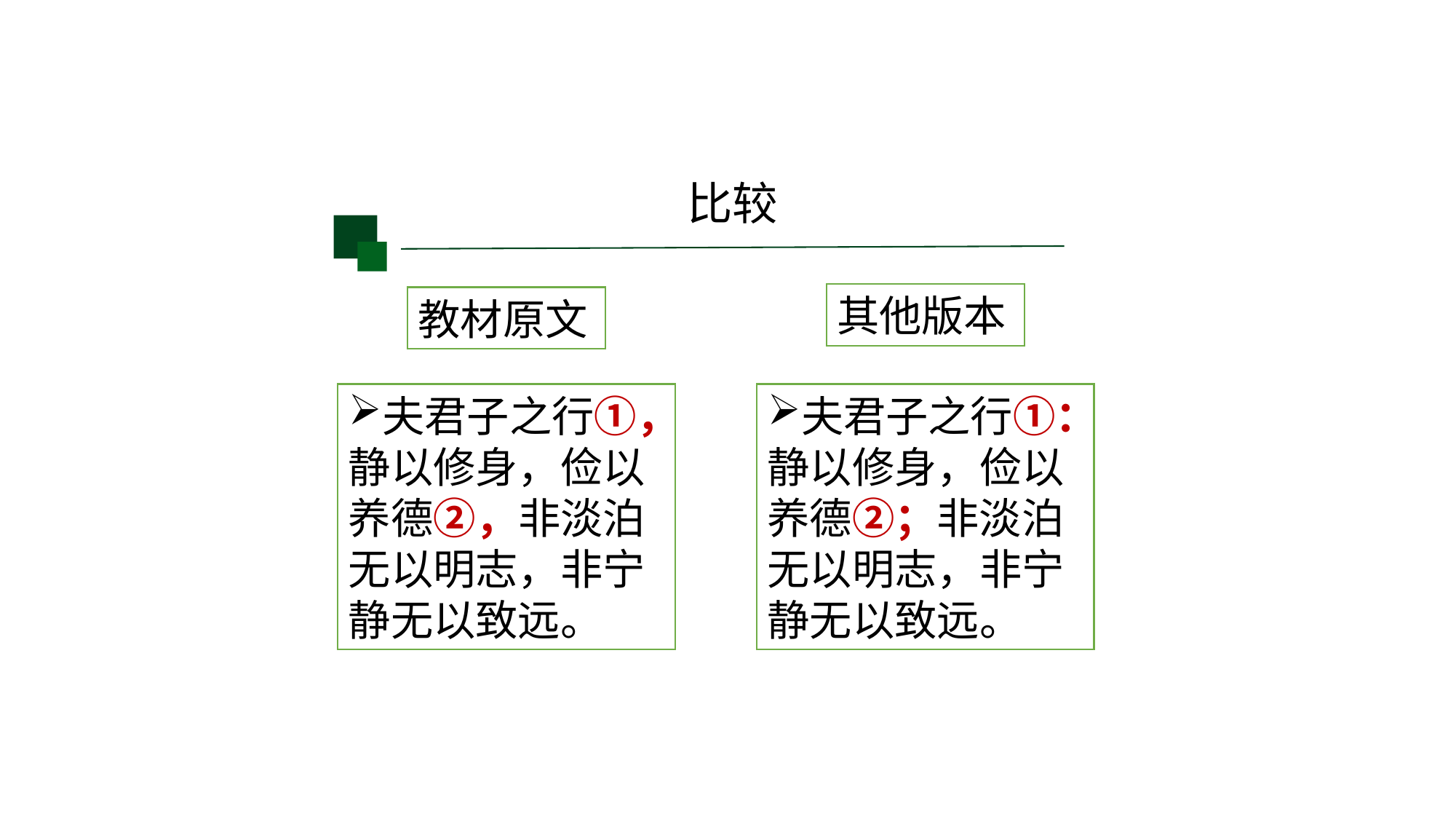

比较

其他版本
教材原文
夫君子之行①，静以修身，俭以养德②，非淡泊无以明志，非宁静无以致远。
夫君子之行①：静以修身，俭以养德②；非淡泊无以明志，非宁静无以致远。